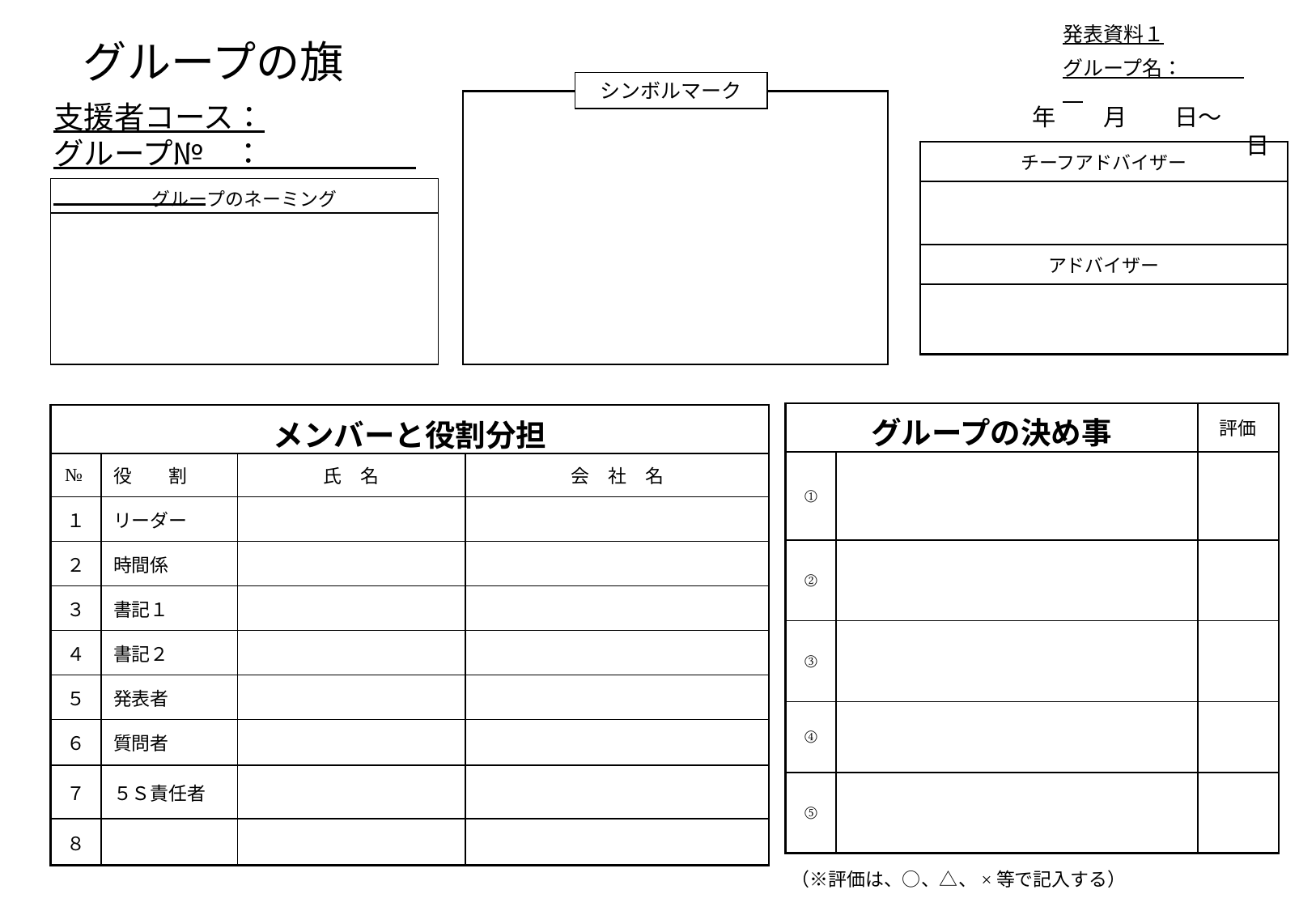

発表資料１
グループ名：
# グループの旗
シンボルマーク
支援者コース：
グループ№　：

　　　　年　　月　　日～　　日
| チーフアドバイザー |
| --- |
|  |
| アドバイザー |
|  |
| グループのネーミング |
| --- |
|  |
| グループの決め事 |  | 評価 |
| --- | --- | --- |
| ① |  |  |
| ② |  |  |
| ③ |  |  |
| ④ |  |  |
| ⑤ |  |  |
| メンバーと役割分担 |  |  |  |
| --- | --- | --- | --- |
| № | 役　　割 | 氏　名 | 会　社　名 |
| １ | リーダー |  |  |
| ２ | 時間係 |  |  |
| ３ | 書記１ |  |  |
| ４ | 書記２ |  |  |
| ５ | 発表者 |  |  |
| ６ | 質問者 |  |  |
| ７ | ５Ｓ責任者 |  |  |
| ８ |  |  |  |
（※評価は、○、△、×等で記入する）